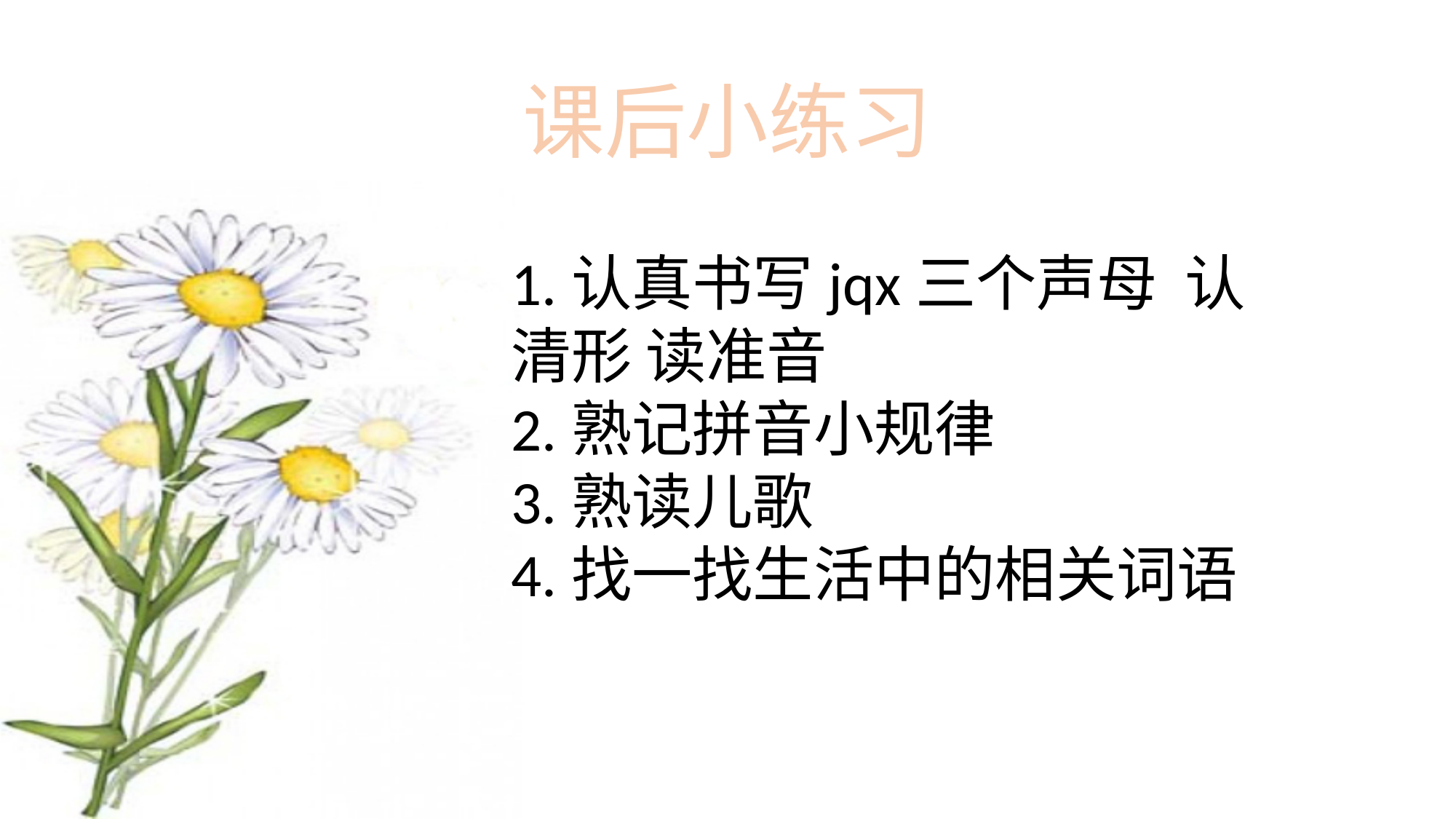

课后小练习
1.认真书写jqx三个声母  认清形 读准音
2.熟记拼音小规律
3.熟读儿歌
4.找一找生活中的相关词语